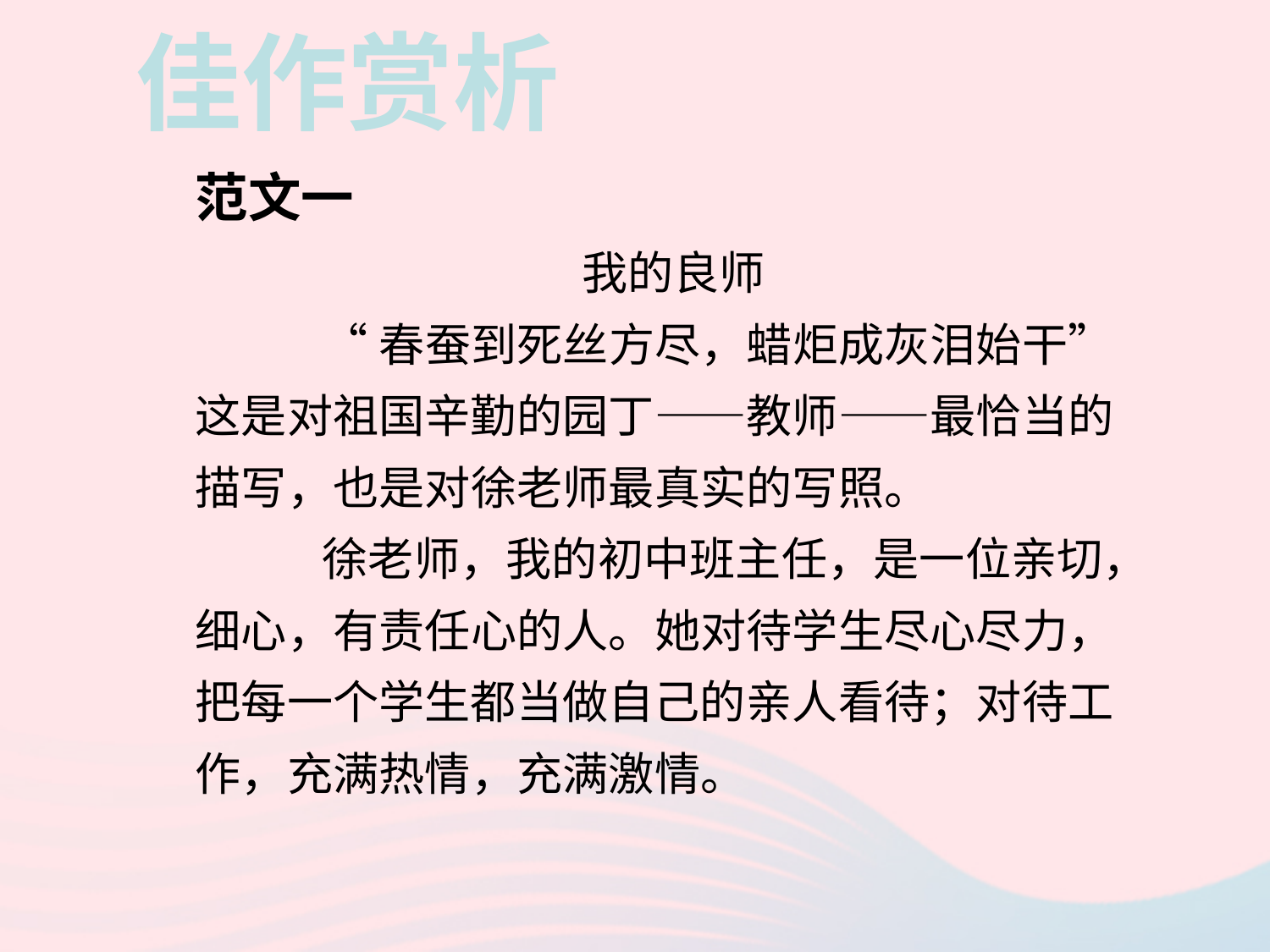

佳作赏析
范文一
我的良师
	“春蚕到死丝方尽，蜡炬成灰泪始干”这是对祖国辛勤的园丁——教师——最恰当的描写，也是对徐老师最真实的写照。
	徐老师，我的初中班主任，是一位亲切，细心，有责任心的人。她对待学生尽心尽力，把每一个学生都当做自己的亲人看待；对待工作，充满热情，充满激情。